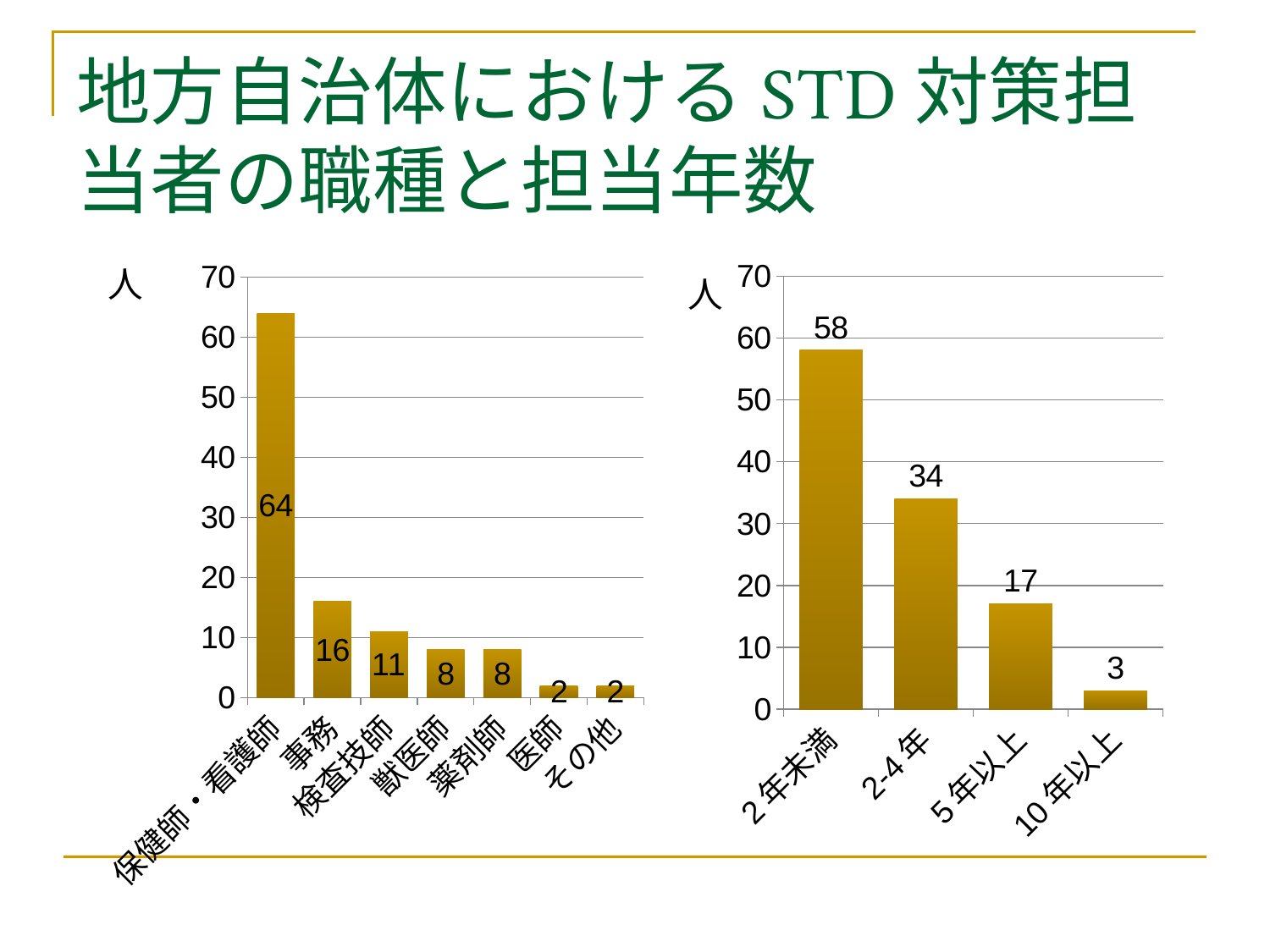

# 地方自治体におけるSTD対策担当者の職種と担当年数

### Chart

| Category |  |
|---|---|
| 保健師・看護師 | 64.0 |
| 事務 | 16.0 |
| 検査技師 | 11.0 |
| 獣医師 | 8.0 |
| 薬剤師 | 8.0 |
| 医師 | 2.0 |
| その他 | 2.0 |

### Chart

| Category |  |
|---|---|
| 2年未満 | 58.0 |
| 2-4年 | 34.0 |
| 5年以上 | 17.0 |
| 10年以上 | 3.0 |
人
人